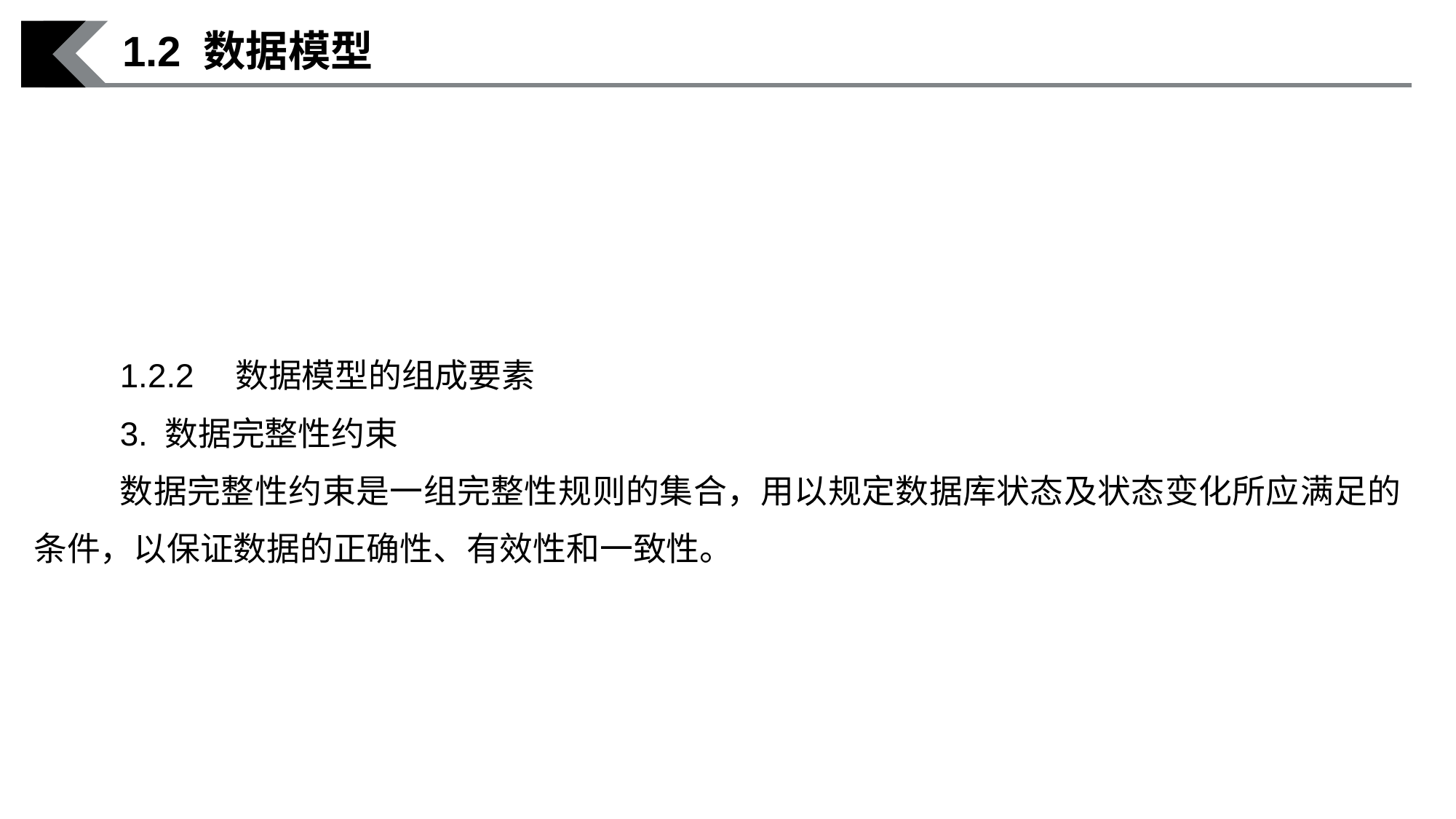

1.2 数据模型
1.2.2　数据模型的组成要素
3. 数据完整性约束
数据完整性约束是一组完整性规则的集合，用以规定数据库状态及状态变化所应满足的条件，以保证数据的正确性、有效性和一致性。